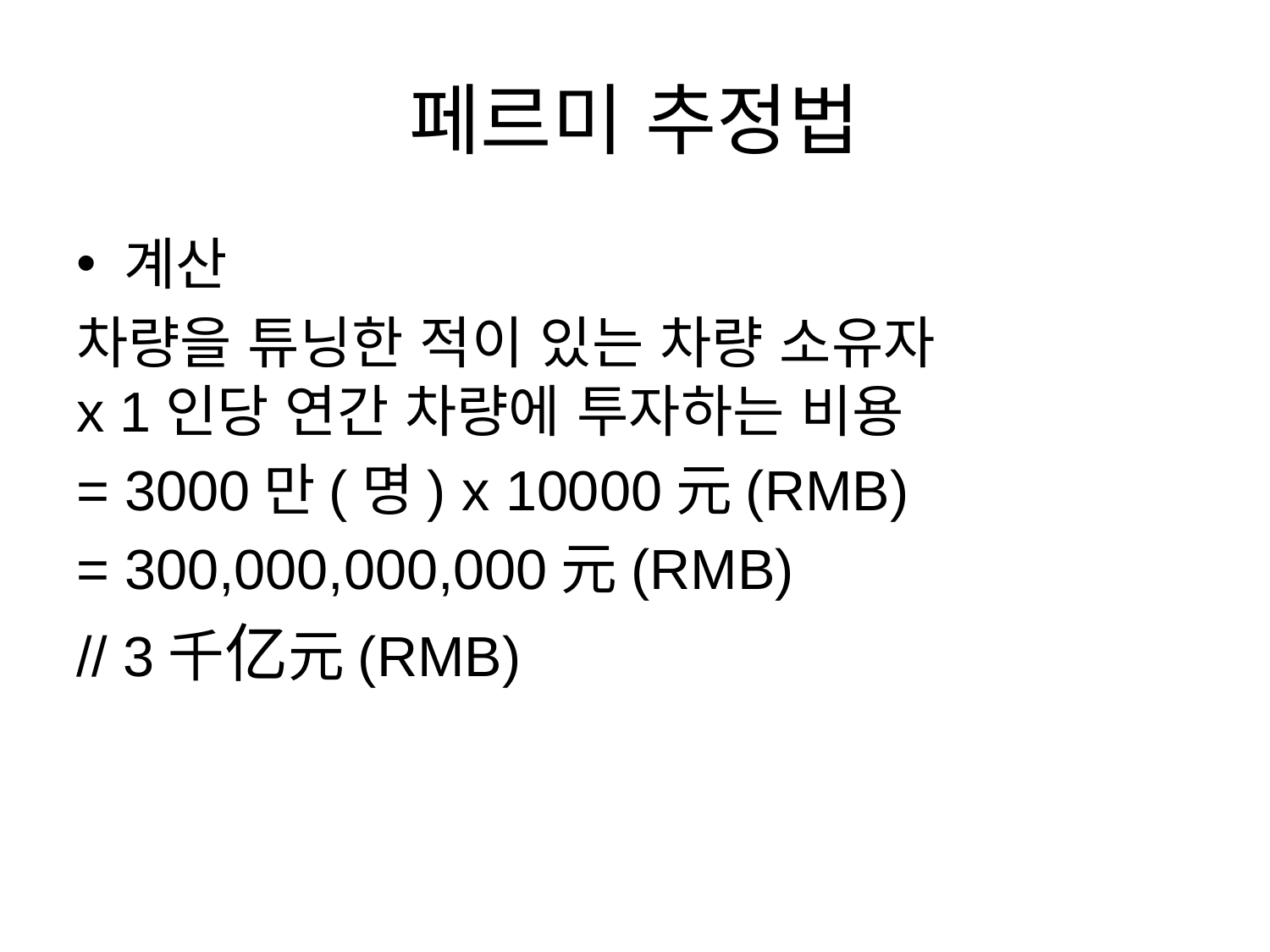

# 페르미 추정법
계산
차량을 튜닝한 적이 있는 차량 소유자
x 1인당 연간 차량에 투자하는 비용
= 3000만(명) x 10000元(RMB)
= 300,000,000,000元(RMB)
// 3千亿元(RMB)